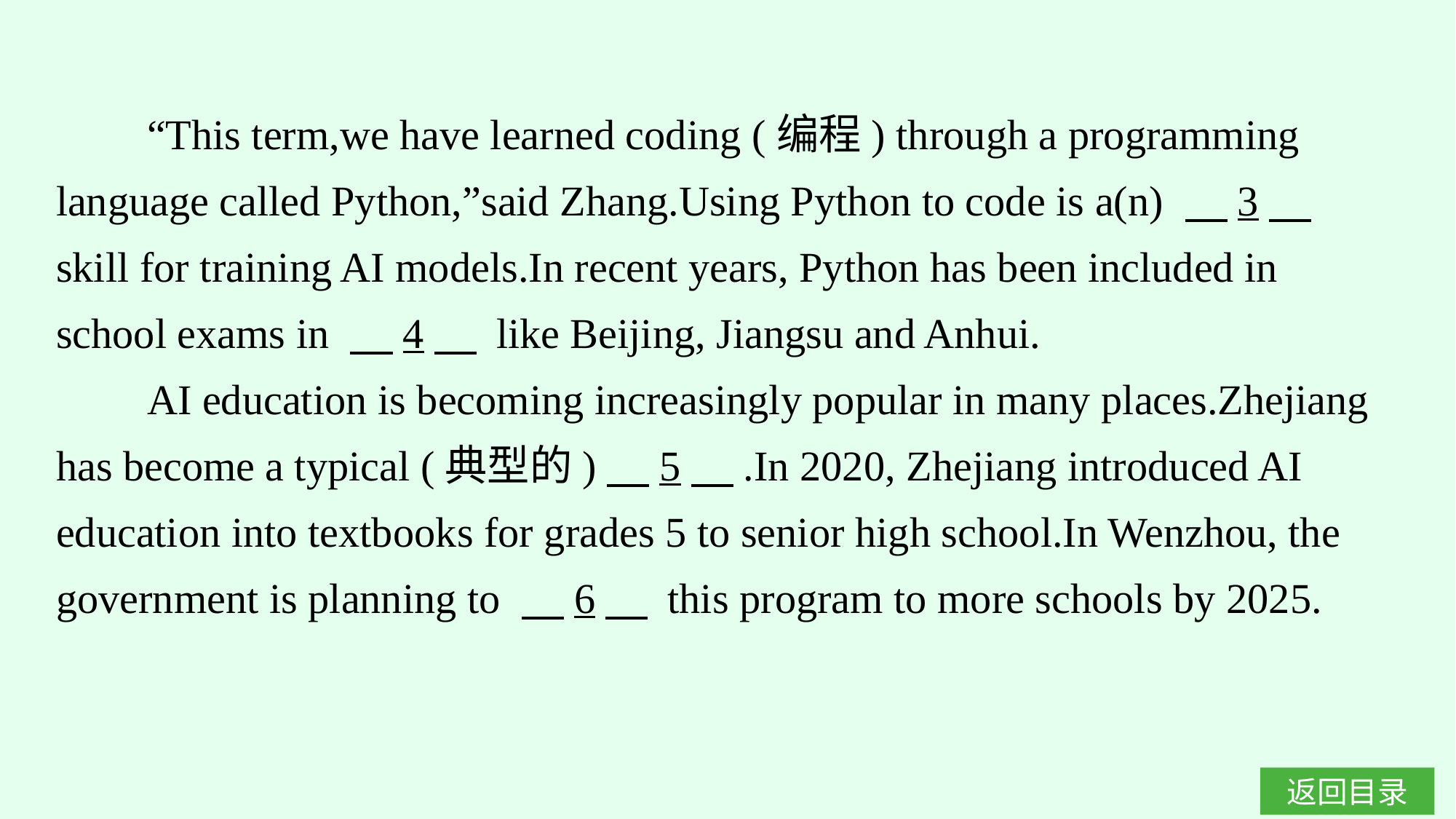

“This term,we have learned coding (编程) through a programming language called Python,”said Zhang.Using Python to code is a(n) 　3　 skill for training AI models.In recent years, Python has been included in school exams in 　4　 like Beijing, Jiangsu and Anhui.
AI education is becoming increasingly popular in many places.Zhejiang has become a typical (典型的)　5　.In 2020, Zhejiang introduced AI education into textbooks for grades 5 to senior high school.In Wenzhou, the government is planning to 　6　 this program to more schools by 2025.